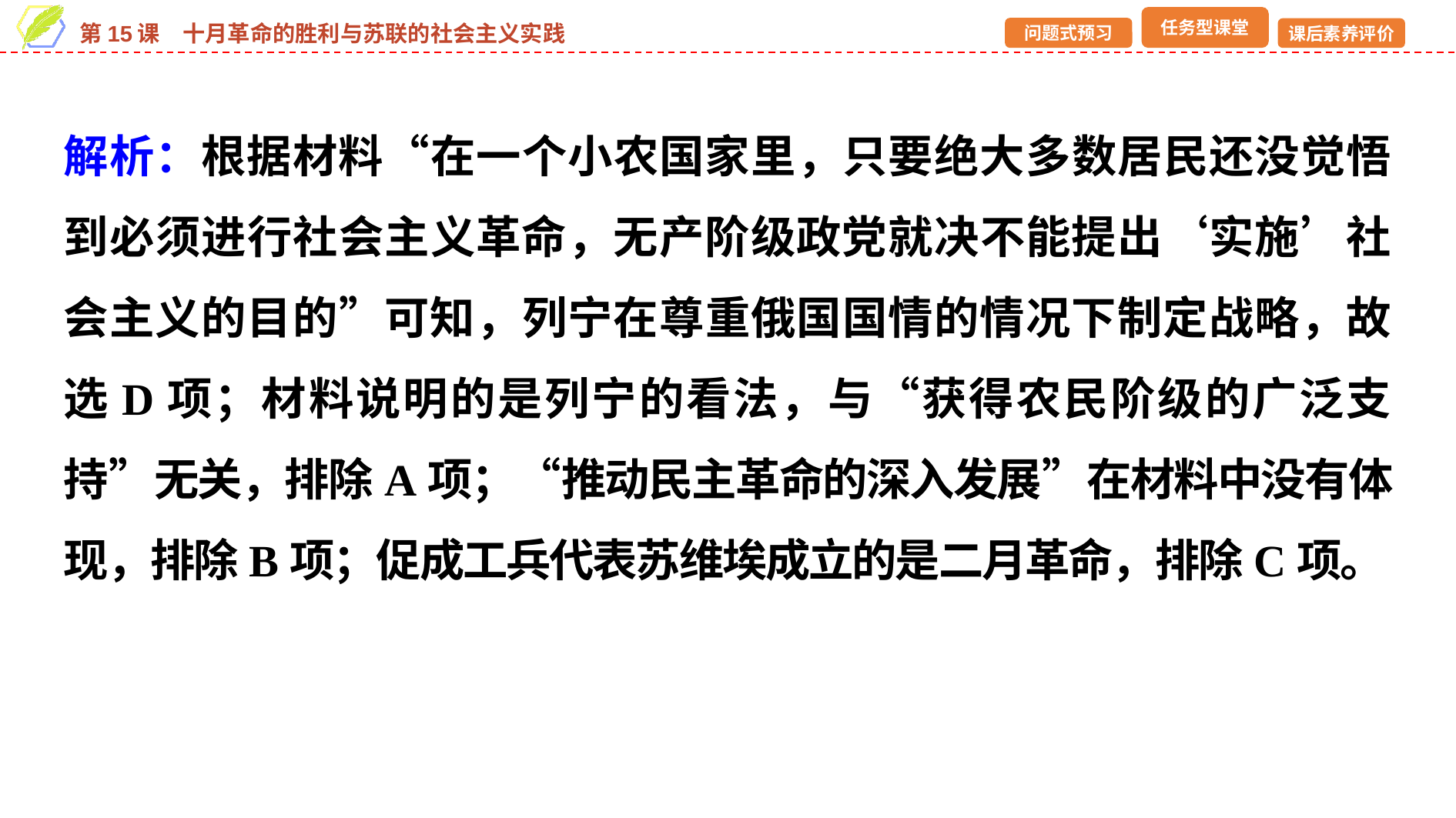

解析：根据材料“在一个小农国家里，只要绝大多数居民还没觉悟到必须进行社会主义革命，无产阶级政党就决不能提出‘实施’社会主义的目的”可知，列宁在尊重俄国国情的情况下制定战略，故选D项；材料说明的是列宁的看法，与“获得农民阶级的广泛支持”无关，排除A项；“推动民主革命的深入发展”在材料中没有体现，排除B项；促成工兵代表苏维埃成立的是二月革命，排除C项。